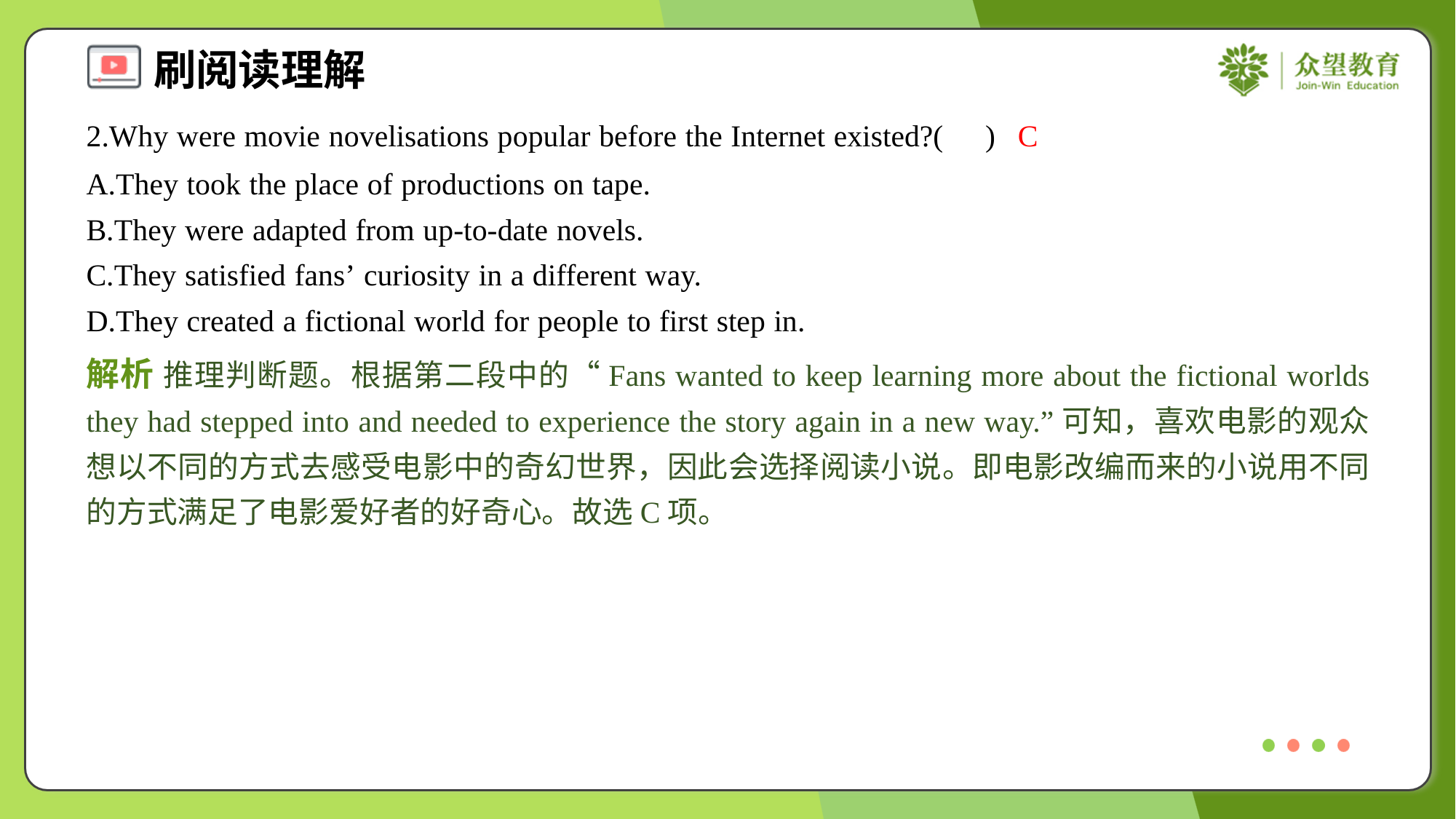

2.Why were movie novelisations popular before the Internet existed?(     )
C
A.They took the place of productions on tape.
B.They were adapted from up-to-date novels.
C.They satisfied fans’ curiosity in a different way.
D.They created a fictional world for people to first step in.
解析 推理判断题。根据第二段中的“Fans wanted to keep learning more about the fictional worlds they had stepped into and needed to experience the story again in a new way.”可知，喜欢电影的观众想以不同的方式去感受电影中的奇幻世界，因此会选择阅读小说。即电影改编而来的小说用不同的方式满足了电影爱好者的好奇心。故选C项。